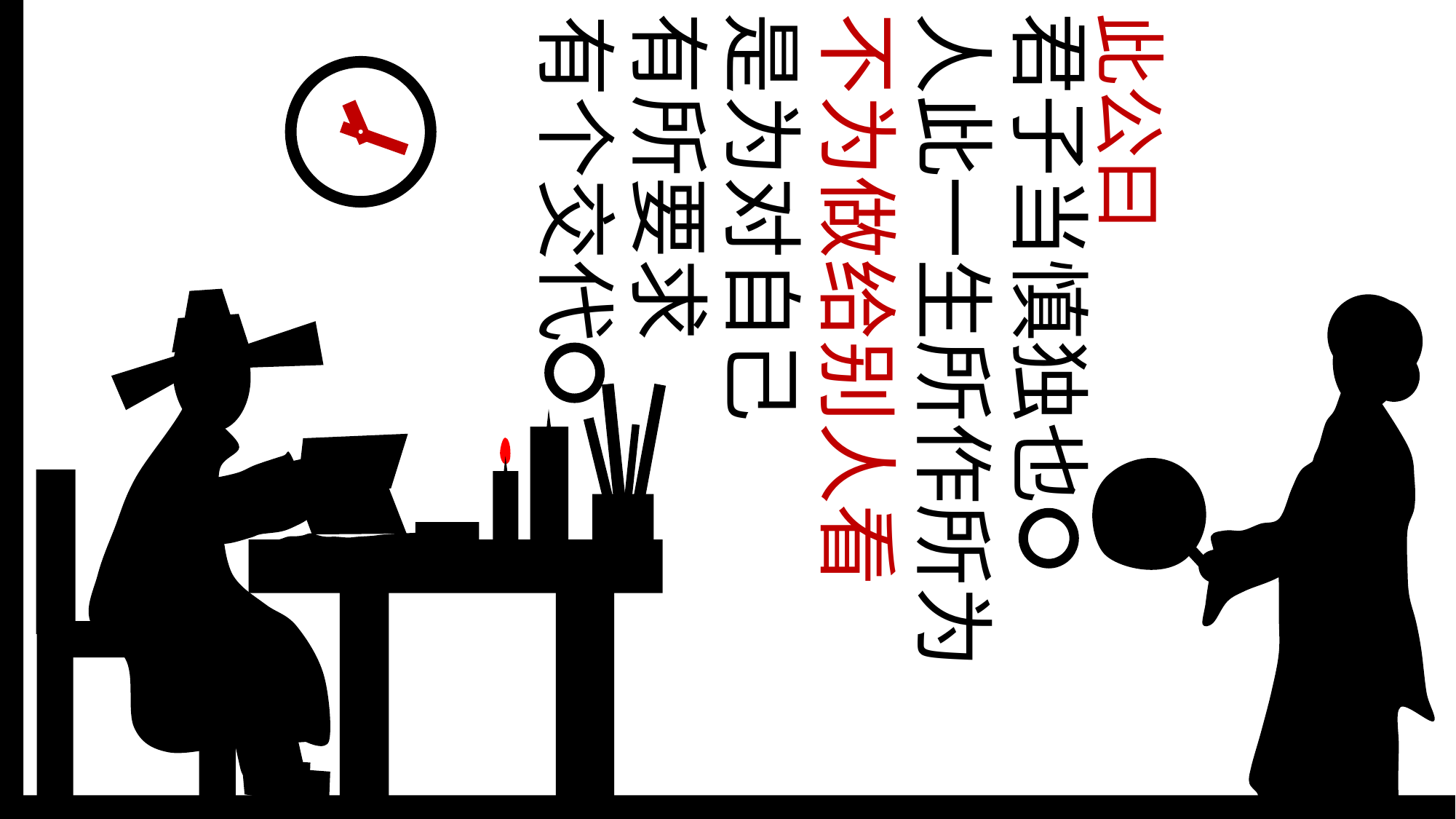

是为对自己
此公曰
不为做给别人看
人此一生所作所为
君子当慎独也
有所要求
有个交代